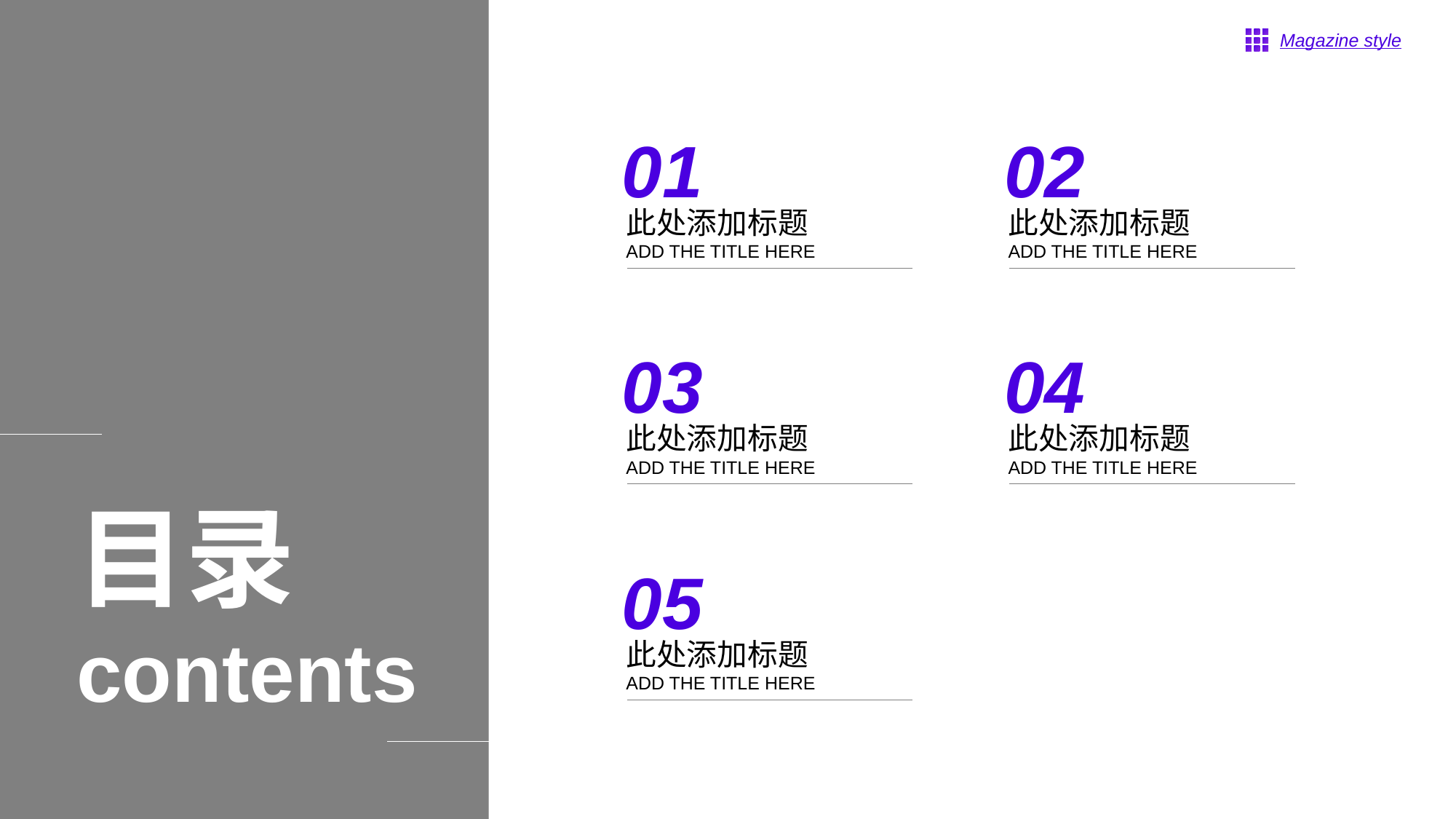

Magazine style

01
此处添加标题
ADD THE TITLE HERE
02
此处添加标题
ADD THE TITLE HERE
03
此处添加标题
ADD THE TITLE HERE
04
此处添加标题
ADD THE TITLE HERE
目录
contents
05
此处添加标题
ADD THE TITLE HERE